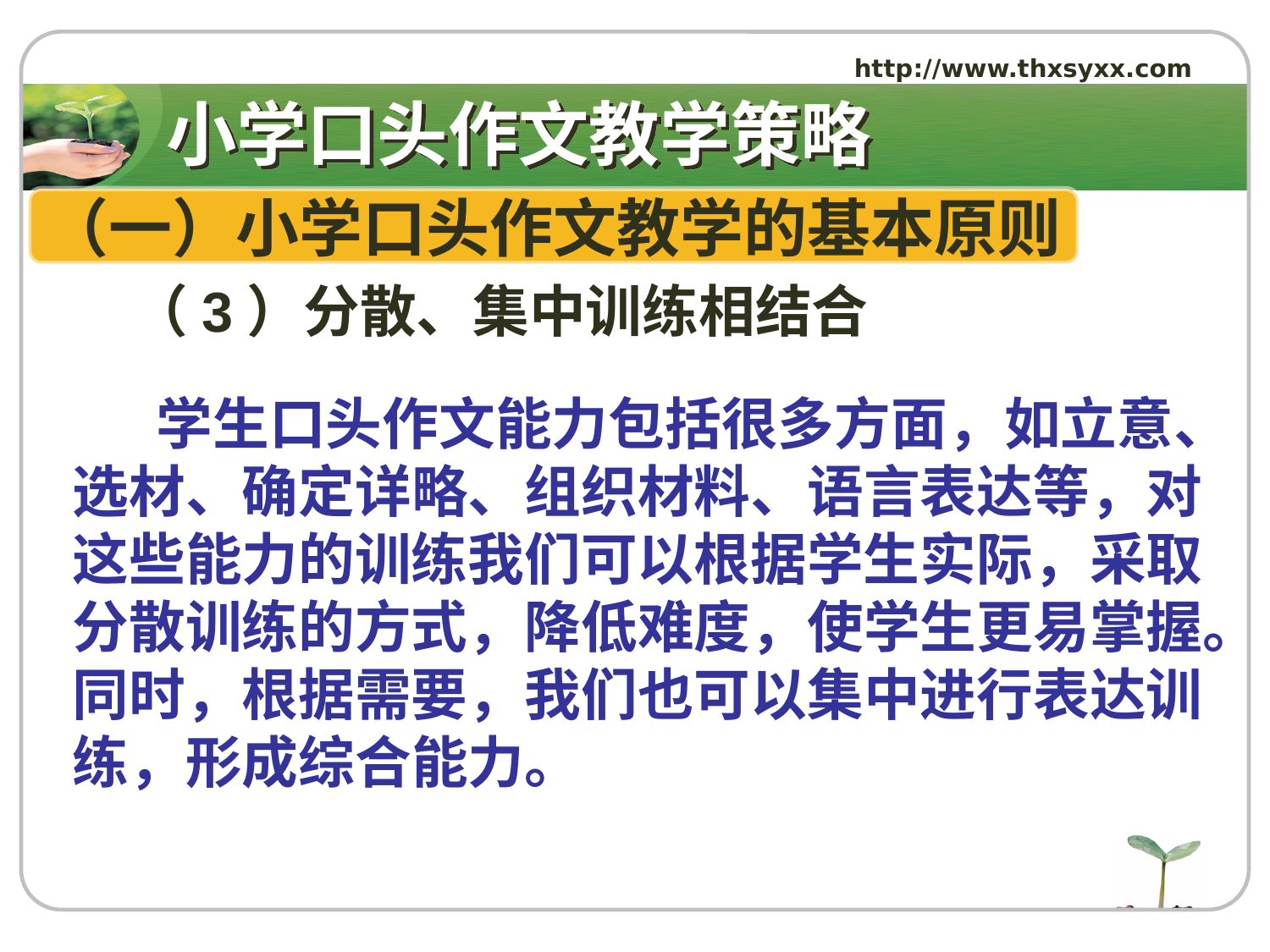

http://www.thxsyxx.com
# 小学口头作文教学策略
（一）小学口头作文教学的基本原则

    （3）分散、集中训练相结合
        学生口头作文能力包括很多方面，如立意、选材、确定详略、组织材料、语言表达等，对这些能力的训练我们可以根据学生实际，采取分散训练的方式，降低难度，使学生更易掌握。同时，根据需要，我们也可以集中进行表达训练，形成综合能力。